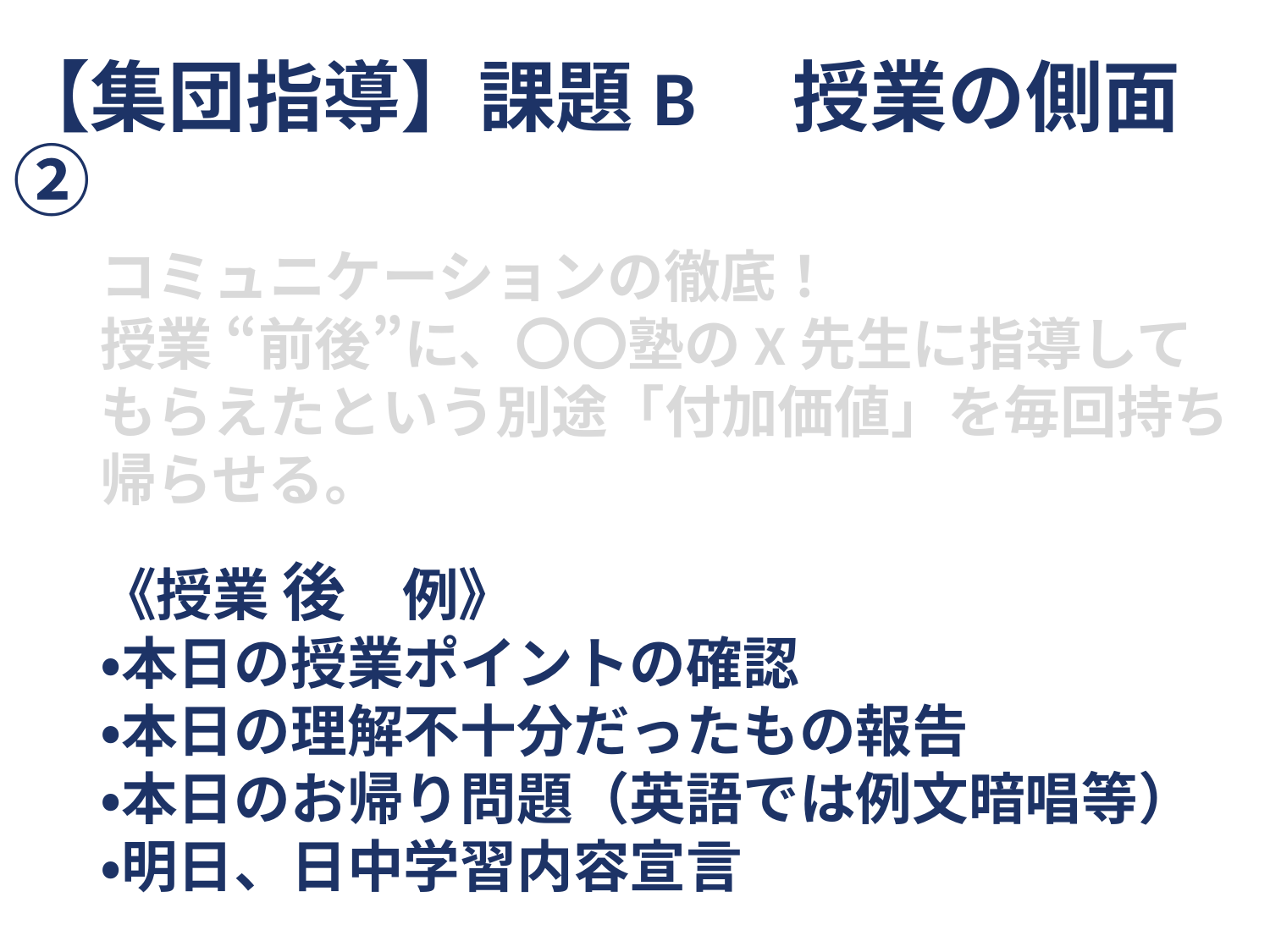

# 【集団指導】課題B　授業の側面②
コミュニケーションの徹底！
授業 “前後”に、〇〇塾のX先生に指導してもらえたという別途「付加価値」を毎回持ち帰らせる。
《授業 後　例》
・本日の授業ポイントの確認
・本日の理解不十分だったもの報告
・本日のお帰り問題（英語では例文暗唱等）
・明日、日中学習内容宣言